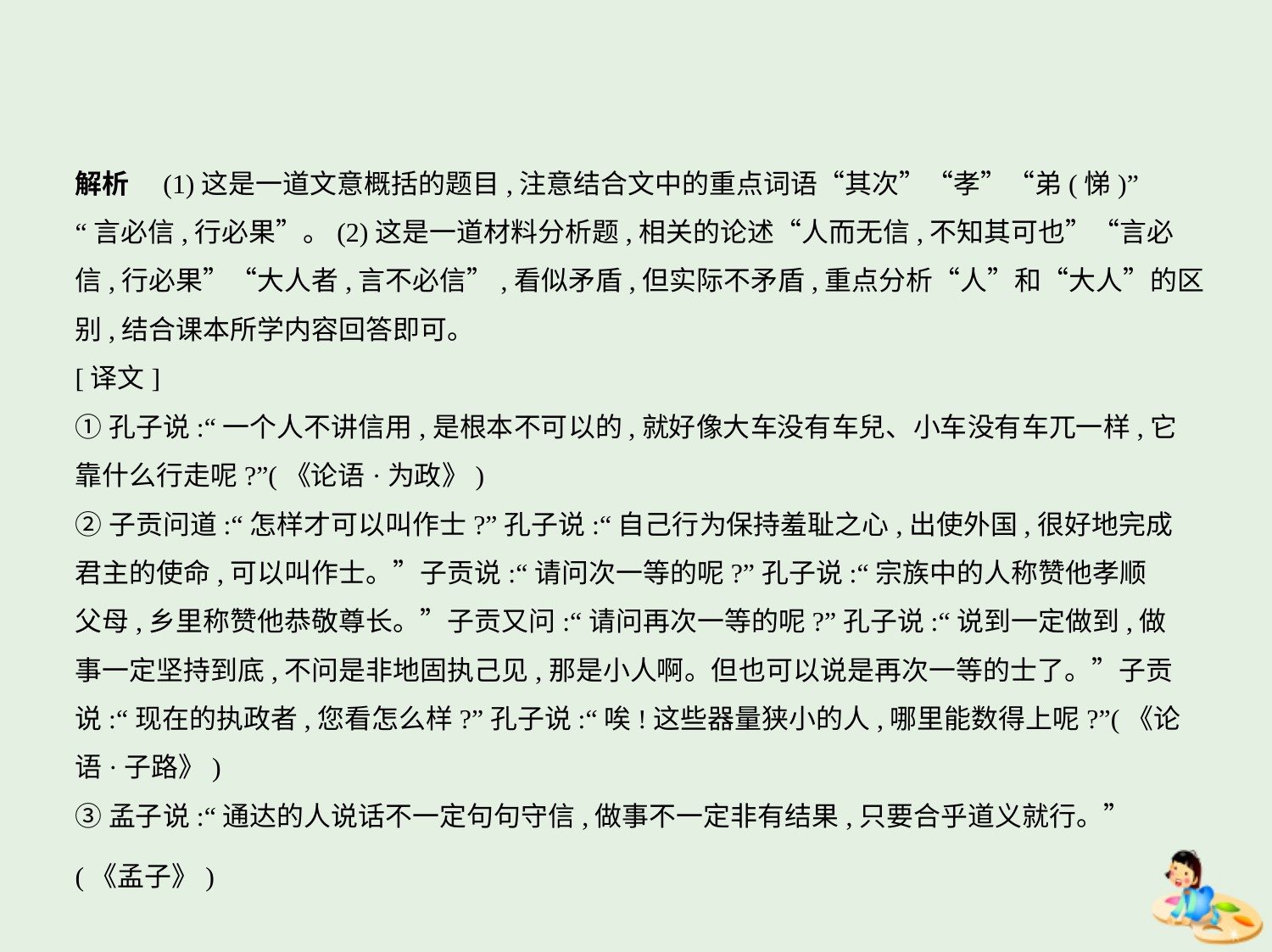

解析　(1)这是一道文意概括的题目,注意结合文中的重点词语“其次”“孝”“弟(悌)”
“言必信,行必果”。(2)这是一道材料分析题,相关的论述“人而无信,不知其可也”“言必
信,行必果”“大人者,言不必信”,看似矛盾,但实际不矛盾,重点分析“人”和“大人”的区
别,结合课本所学内容回答即可。
[译文]
①孔子说:“一个人不讲信用,是根本不可以的,就好像大车没有车兒、小车没有车兀一样,它
靠什么行走呢?”(《论语·为政》)
②子贡问道:“怎样才可以叫作士?”孔子说:“自己行为保持羞耻之心,出使外国,很好地完成
君主的使命,可以叫作士。”子贡说:“请问次一等的呢?”孔子说:“宗族中的人称赞他孝顺
父母,乡里称赞他恭敬尊长。”子贡又问:“请问再次一等的呢?”孔子说:“说到一定做到,做
事一定坚持到底,不问是非地固执己见,那是小人啊。但也可以说是再次一等的士了。”子贡
说:“现在的执政者,您看怎么样?”孔子说:“唉!这些器量狭小的人,哪里能数得上呢?”(《论
语·子路》)
③孟子说:“通达的人说话不一定句句守信,做事不一定非有结果,只要合乎道义就行。”
(《孟子》)